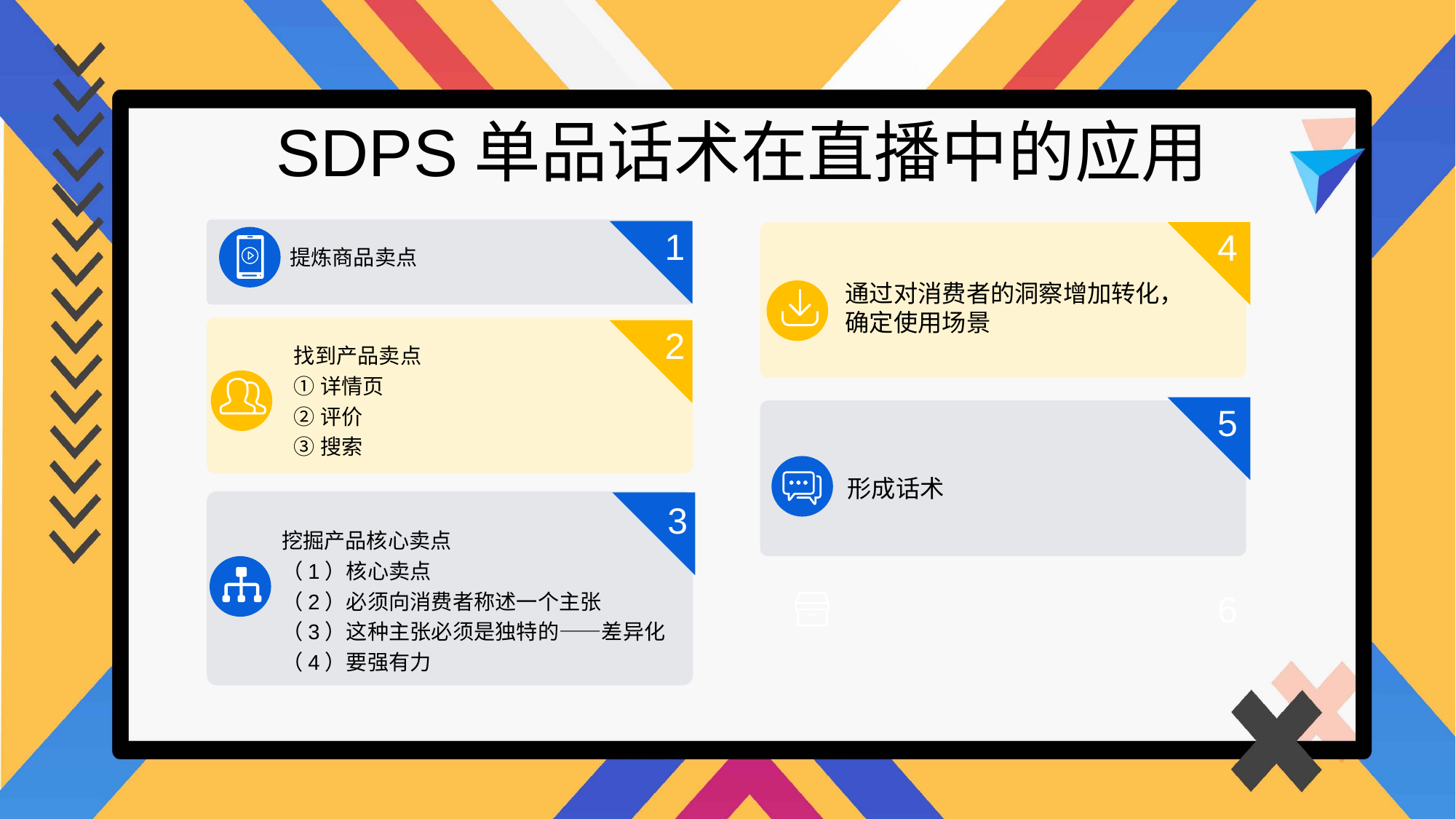

SDPS单品话术在直播中的应用
1
4

提炼商品卖点

通过对消费者的洞察增加转化，确定使用场景

2

找到产品卖点
①详情页
②评价
③搜索

5

形成话术

3

挖掘产品核心卖点
（1）核心卖点
（2）必须向消费者称述一个主张
（3）这种主张必须是独特的——差异化
（4）要强有力

6